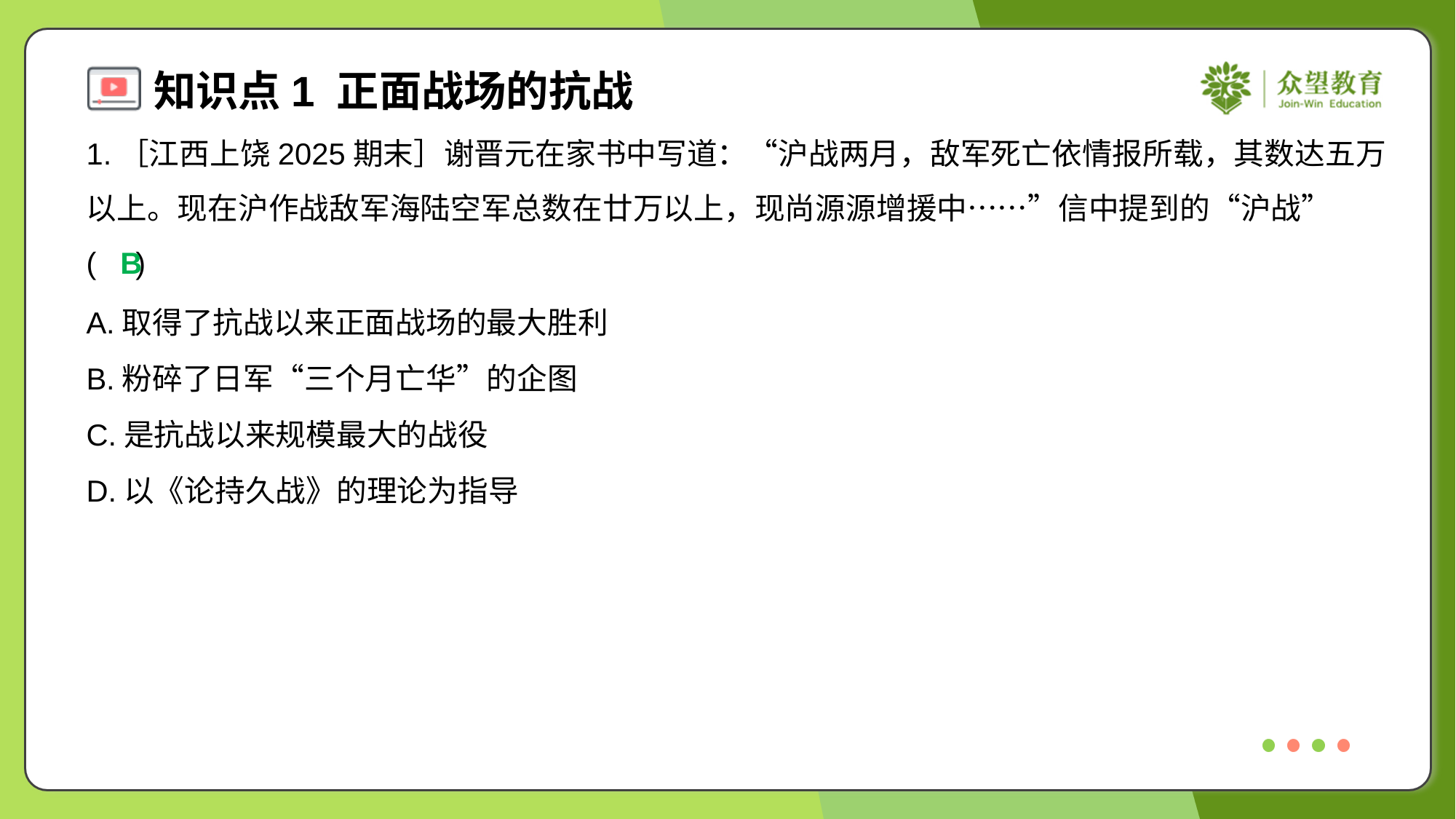

1.［江西上饶2025期末］谢晋元在家书中写道：“沪战两月，敌军死亡依情报所载，其数达五万
以上。现在沪作战敌军海陆空军总数在廿万以上，现尚源源增援中……”信中提到的“沪战”
(     )
B
A.取得了抗战以来正面战场的最大胜利
B.粉碎了日军“三个月亡华”的企图
C.是抗战以来规模最大的战役
D.以《论持久战》的理论为指导